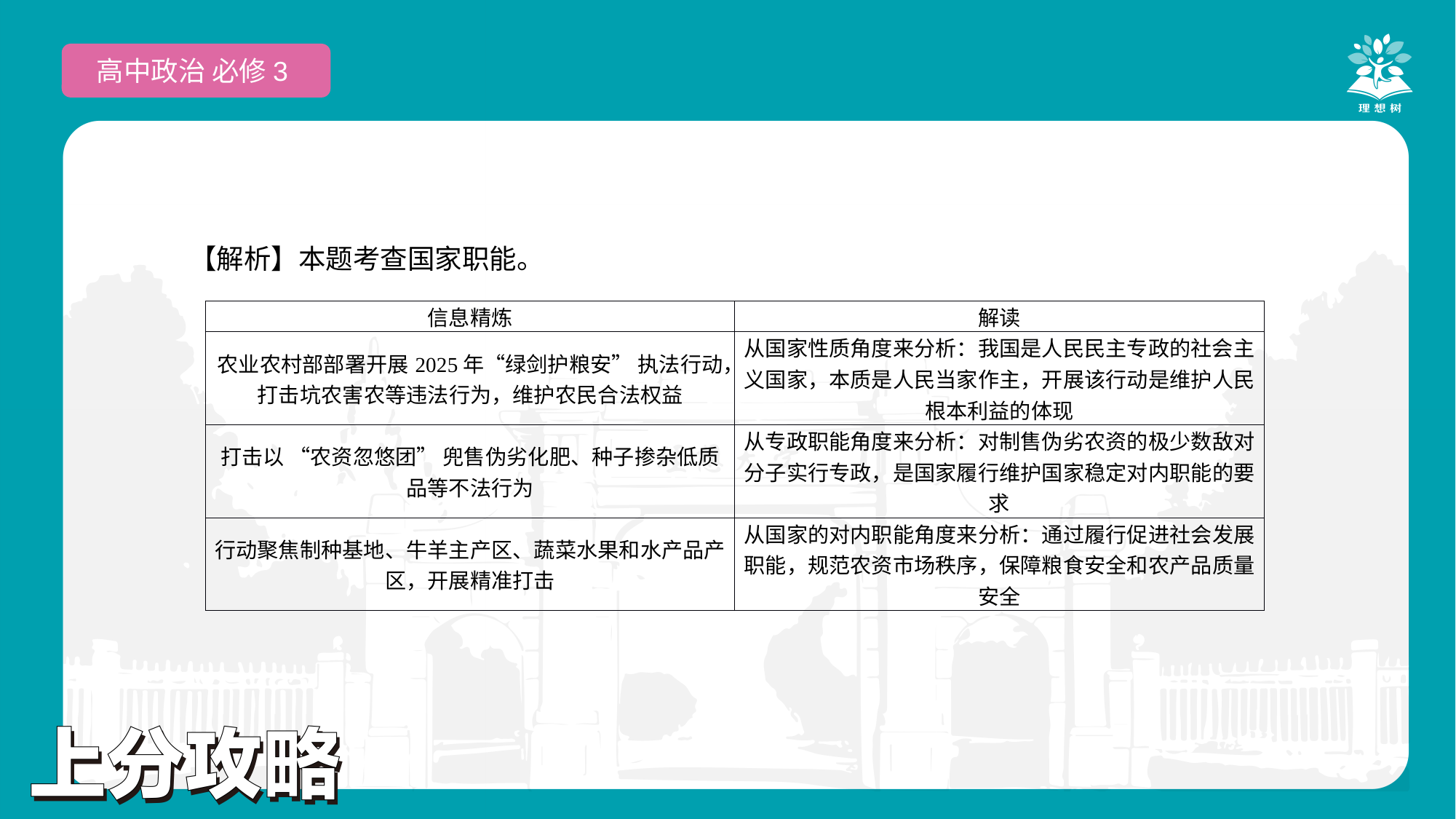

高中政治 必修3
【解析】本题考查国家职能。

| 信息精炼 | 解读 |
| --- | --- |
| 农业农村部部署开展2025年“绿剑护粮安” 执法行动，打击坑农害农等违法行为，维护农民合法权益 | 从国家性质角度来分析：我国是人民民主专政的社会主义国家，本质是人民当家作主，开展该行动是维护人民根本利益的体现 |
| 打击以 “农资忽悠团” 兜售伪劣化肥、种子掺杂低质品等不法行为 | 从专政职能角度来分析：对制售伪劣农资的极少数敌对分子实行专政，是国家履行维护国家稳定对内职能的要求 |
| 行动聚焦制种基地、牛羊主产区、蔬菜水果和水产品产区，开展精准打击 | 从国家的对内职能角度来分析：通过履行促进社会发展职能，规范农资市场秩序，保障粮食安全和农产品质量安全 |